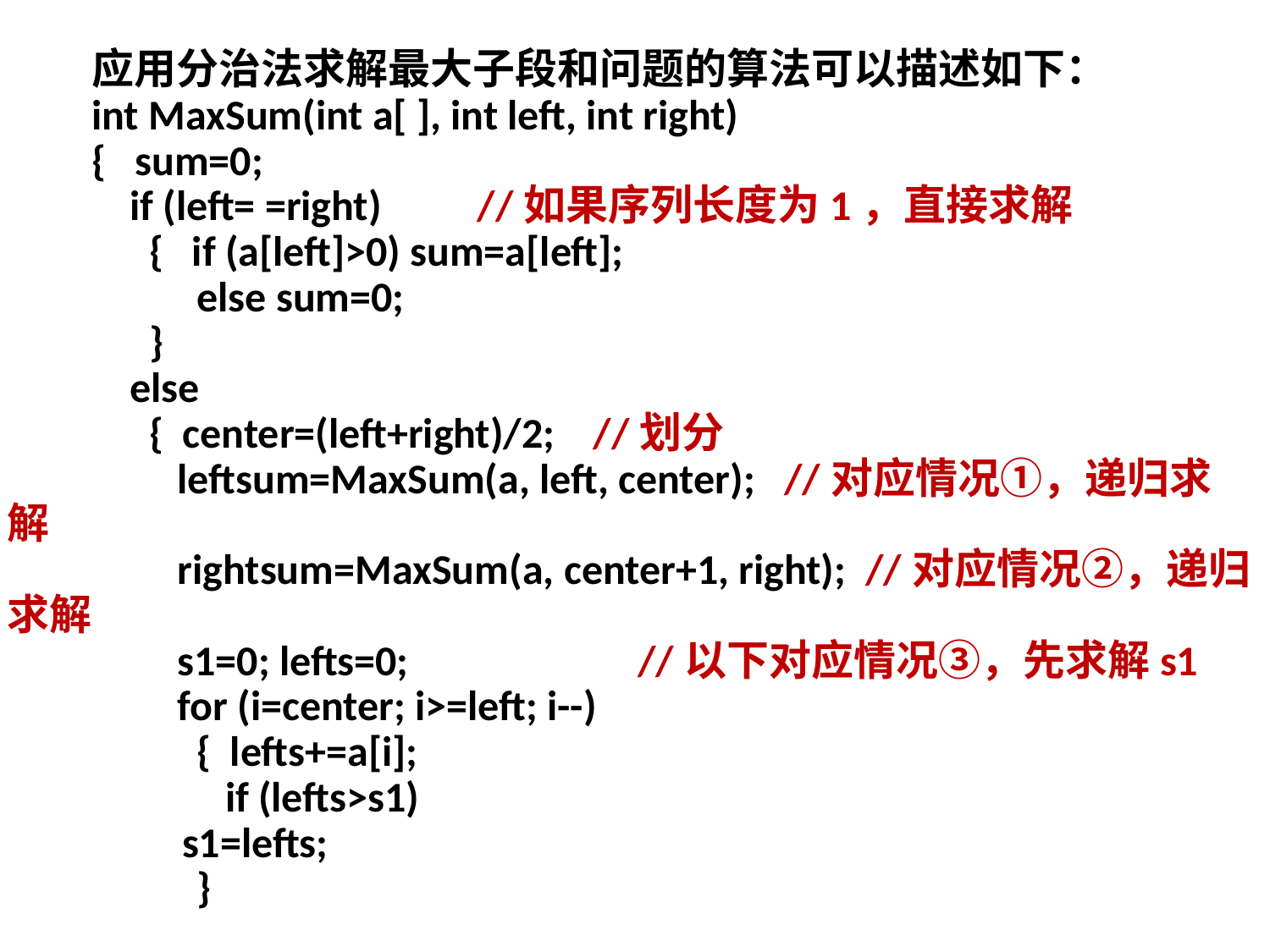

应用分治法求解最大子段和问题的算法可以描述如下：
int MaxSum(int a[ ], int left, int right)
{   sum=0;
    if (left= =right)          //如果序列长度为1，直接求解
      {   if (a[left]>0) sum=a[left];
           else sum=0;
      }
    else
      {  center=(left+right)/2;    //划分
         leftsum=MaxSum(a, left, center);   //对应情况①，递归求解
         rightsum=MaxSum(a, center+1, right);  //对应情况②，递归求解
         s1=0; lefts=0;                        //以下对应情况③，先求解s1
         for (i=center; i>=left; i--)
           {  lefts+=a[i];
              if (lefts>s1)
 	     s1=lefts;
           }